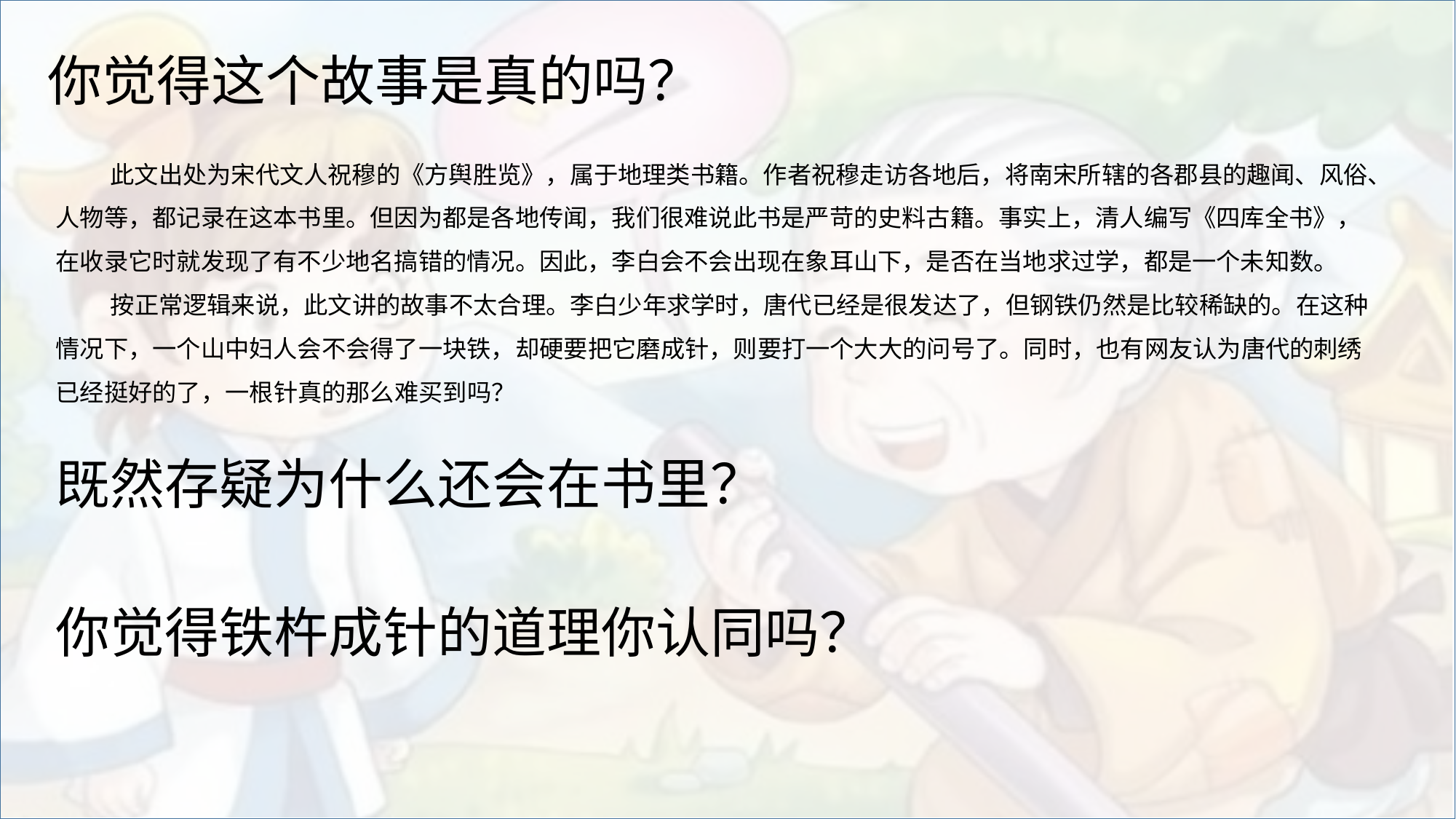

你觉得这个故事是真的吗？
此文出处为宋代文人祝穆的《方舆胜览》，属于地理类书籍。作者祝穆走访各地后，将南宋所辖的各郡县的趣闻、风俗、人物等，都记录在这本书里。但因为都是各地传闻，我们很难说此书是严苛的史料古籍。事实上，清人编写《四库全书》，在收录它时就发现了有不少地名搞错的情况。因此，李白会不会出现在象耳山下，是否在当地求过学，都是一个未知数。
按正常逻辑来说，此文讲的故事不太合理。李白少年求学时，唐代已经是很发达了，但钢铁仍然是比较稀缺的。在这种情况下，一个山中妇人会不会得了一块铁，却硬要把它磨成针，则要打一个大大的问号了。同时，也有网友认为唐代的刺绣已经挺好的了，一根针真的那么难买到吗？
既然存疑为什么还会在书里？
你觉得铁杵成针的道理你认同吗？